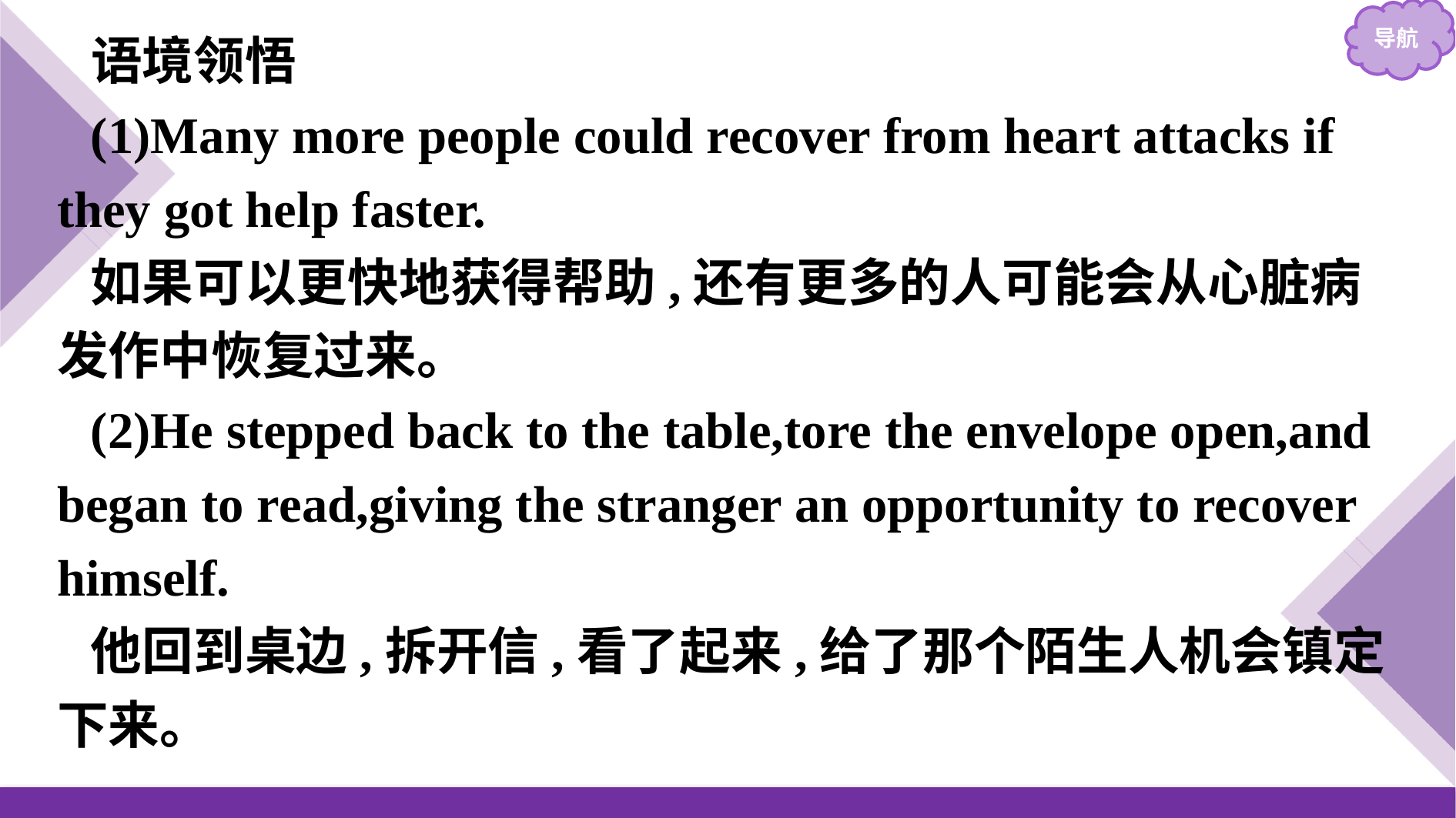

语境领悟
(1)Many more people could recover from heart attacks if they got help faster.
如果可以更快地获得帮助,还有更多的人可能会从心脏病发作中恢复过来。
(2)He stepped back to the table,tore the envelope open,and began to read,giving the stranger an opportunity to recover himself.
他回到桌边,拆开信,看了起来,给了那个陌生人机会镇定下来。